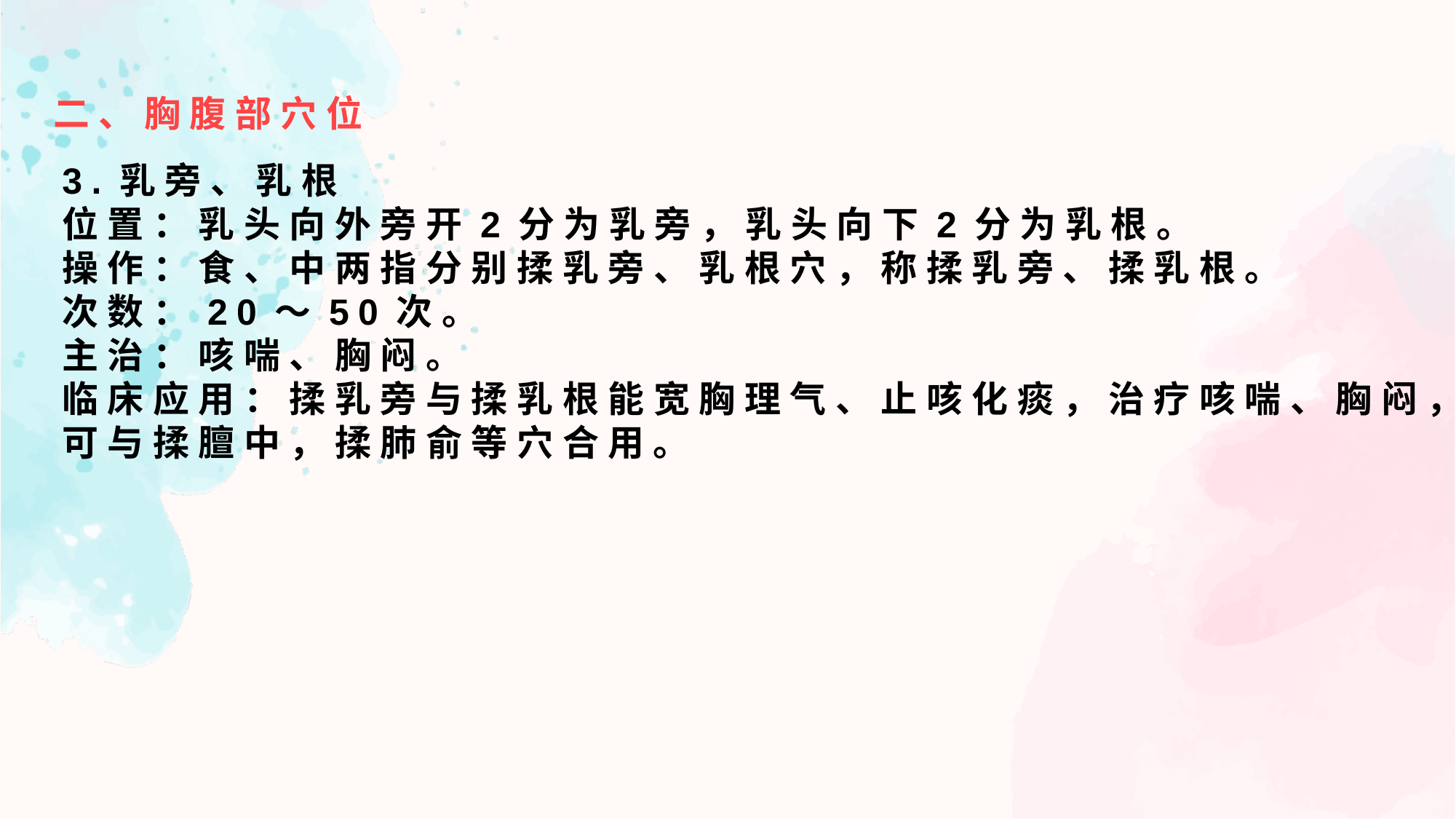

二、胸腹部穴位

3.乳旁、乳根
位置：乳头向外旁开2分为乳旁，乳头向下2分为乳根。
操作：食、中两指分别揉乳旁、乳根穴，称揉乳旁、揉乳根。
次数：20～50次。
主治：咳喘、胸闷。
临床应用：揉乳旁与揉乳根能宽胸理气、止咳化痰，治疗咳喘、胸闷，可与揉膻中，揉肺俞等穴合用。